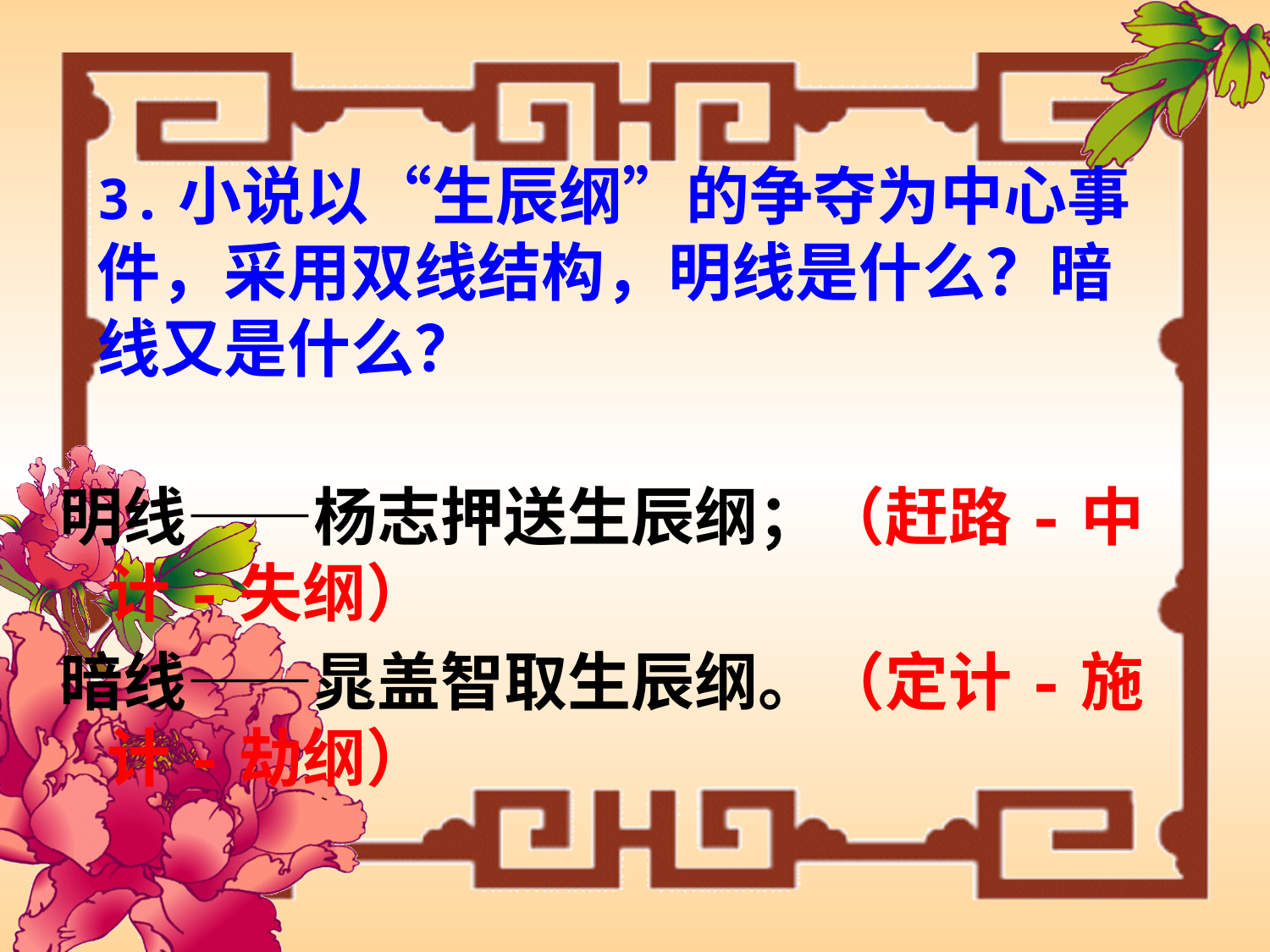

# 3.小说以“生辰纲”的争夺为中心事件，采用双线结构，明线是什么？暗线又是什么？

明线——杨志押送生辰纲；（赶路-中计-失纲）
暗线——晁盖智取生辰纲。（定计-施计-劫纲）